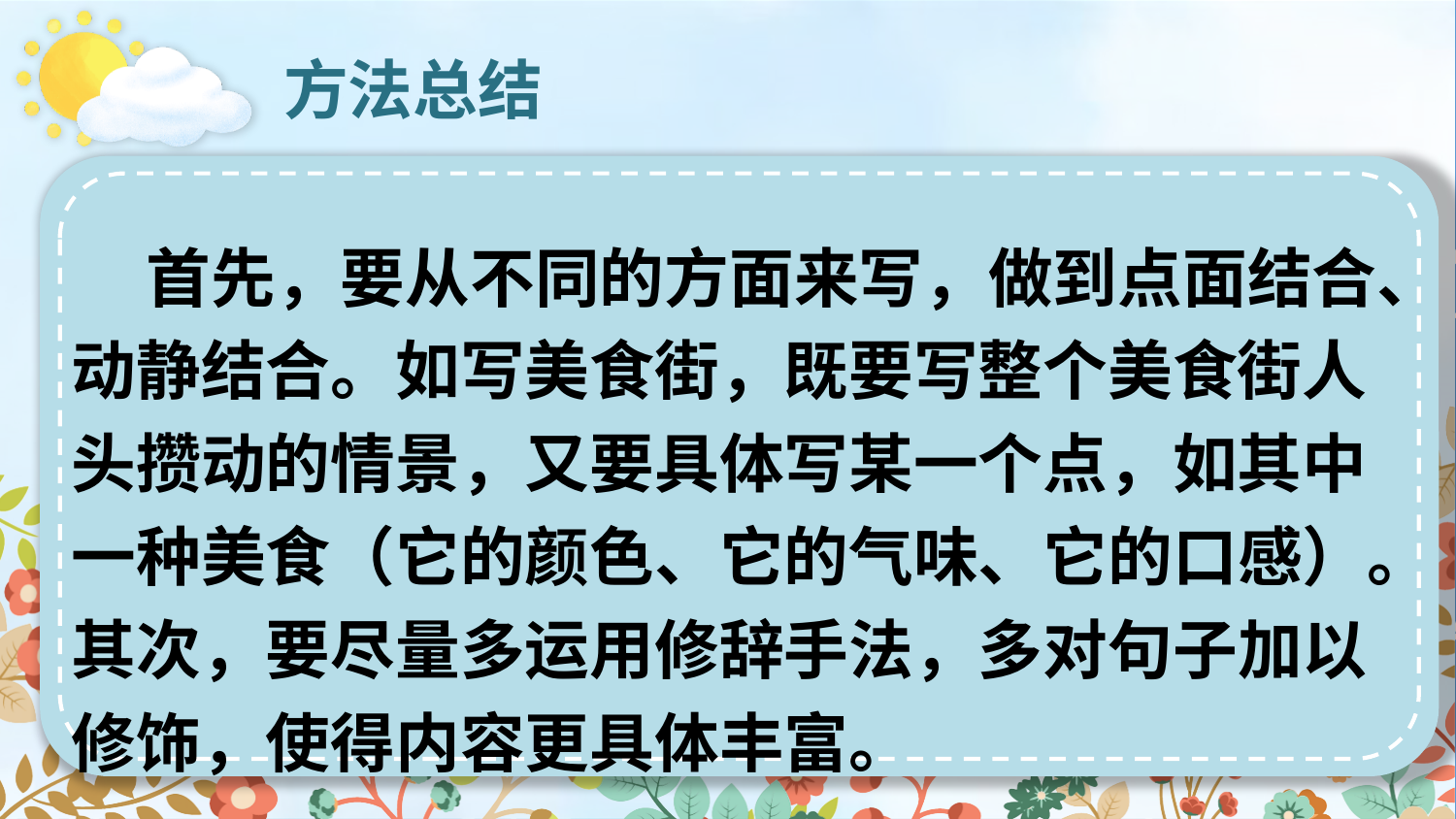

方法总结
    首先，要从不同的方面来写，做到点面结合、动静结合。如写美食街，既要写整个美食街人头攒动的情景，又要具体写某一个点，如其中一种美食（它的颜色、它的气味、它的口感）。其次，要尽量多运用修辞手法，多对句子加以修饰，使得内容更具体丰富。